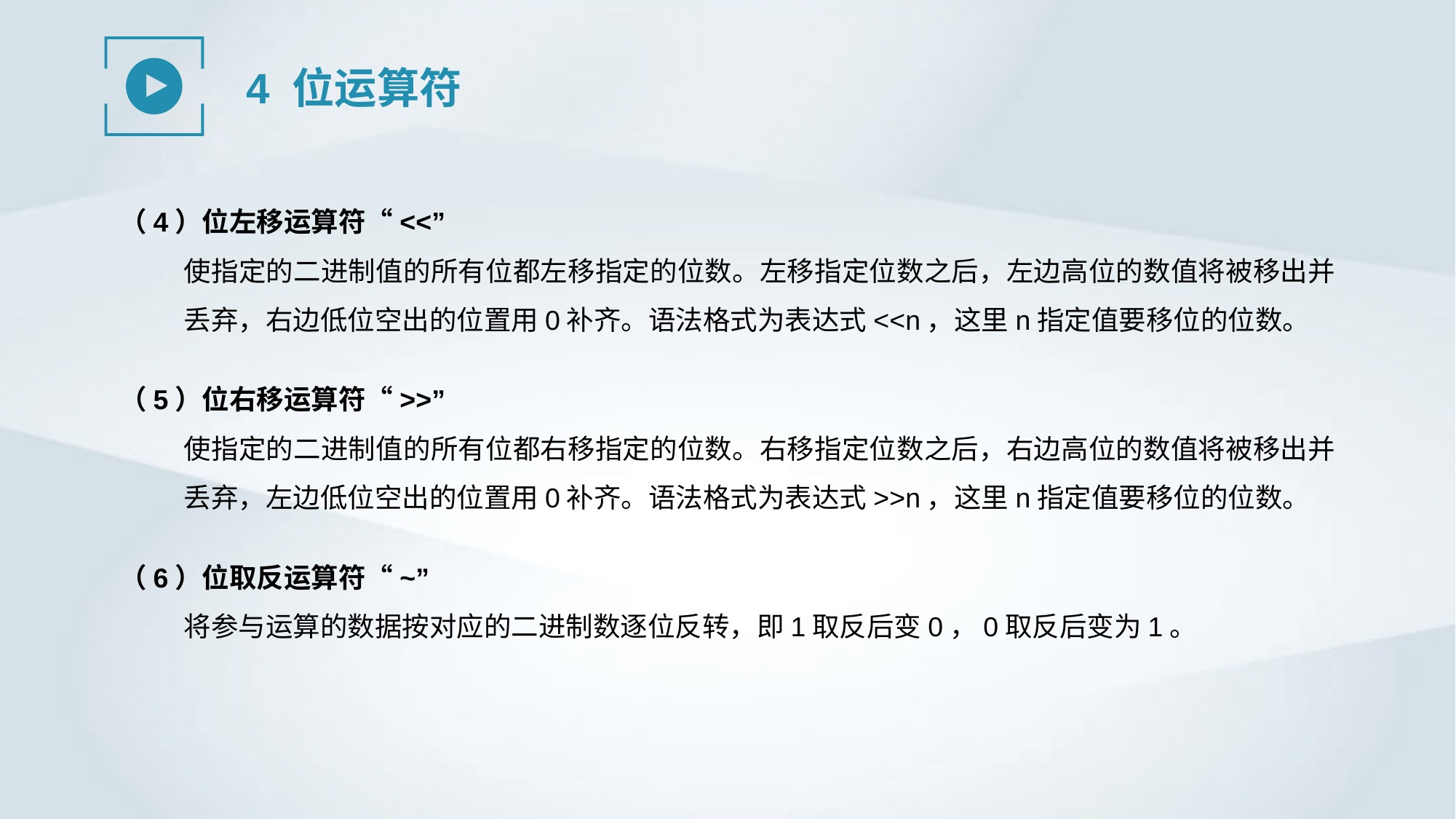

4 位运算符
（4）位左移运算符“<<”
使指定的二进制值的所有位都左移指定的位数。左移指定位数之后，左边高位的数值将被移出并丢弃，右边低位空出的位置用0补齐。语法格式为表达式<<n，这里n指定值要移位的位数。
（5）位右移运算符“>>”
使指定的二进制值的所有位都右移指定的位数。右移指定位数之后，右边高位的数值将被移出并丢弃，左边低位空出的位置用0补齐。语法格式为表达式>>n，这里n指定值要移位的位数。
（6）位取反运算符“~”
将参与运算的数据按对应的二进制数逐位反转，即1取反后变0，0取反后变为1。